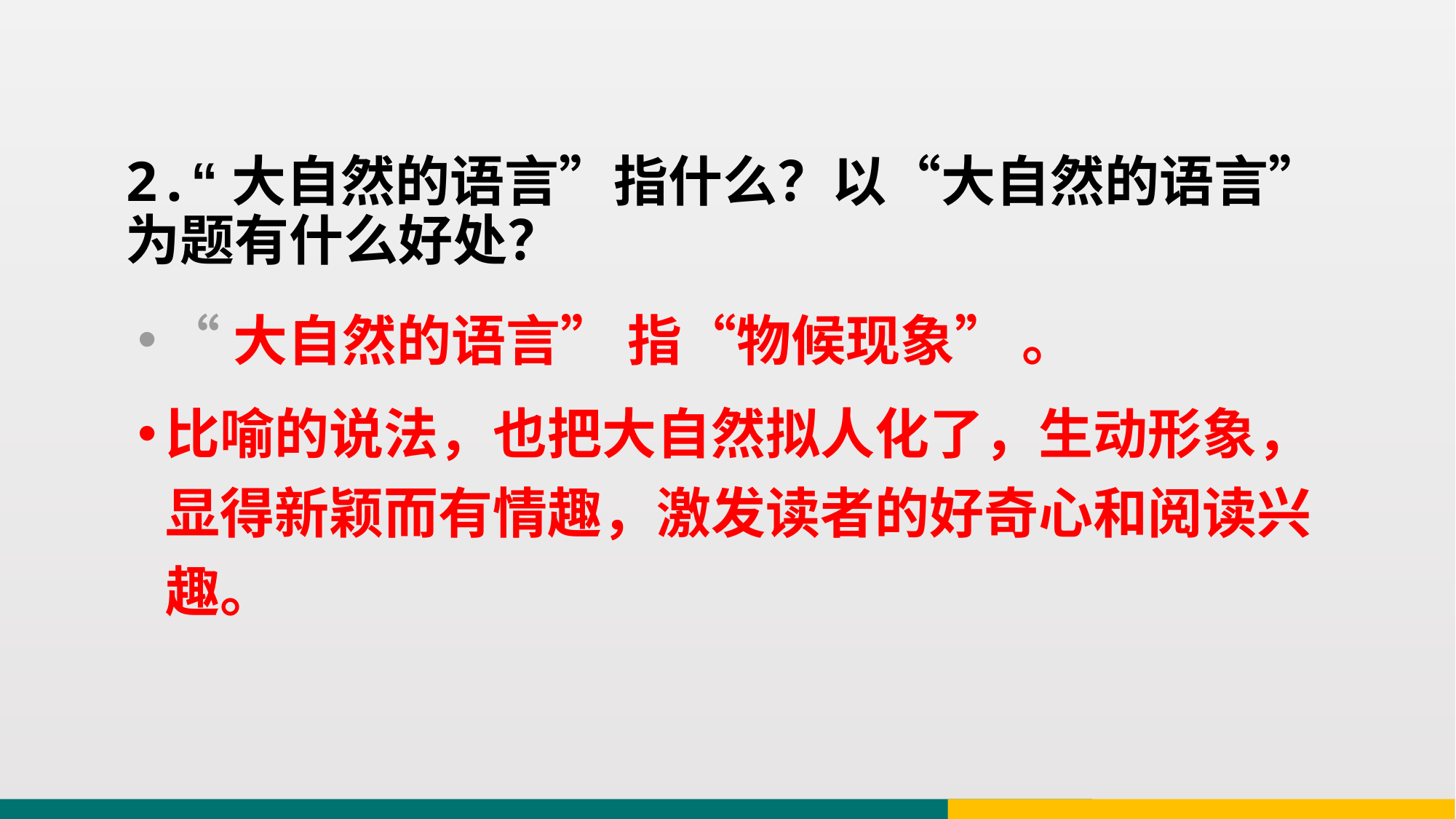

# 2.“大自然的语言”指什么？以“大自然的语言”为题有什么好处？
“大自然的语言” 指“物候现象” 。
比喻的说法，也把大自然拟人化了，生动形象，显得新颖而有情趣，激发读者的好奇心和阅读兴趣。